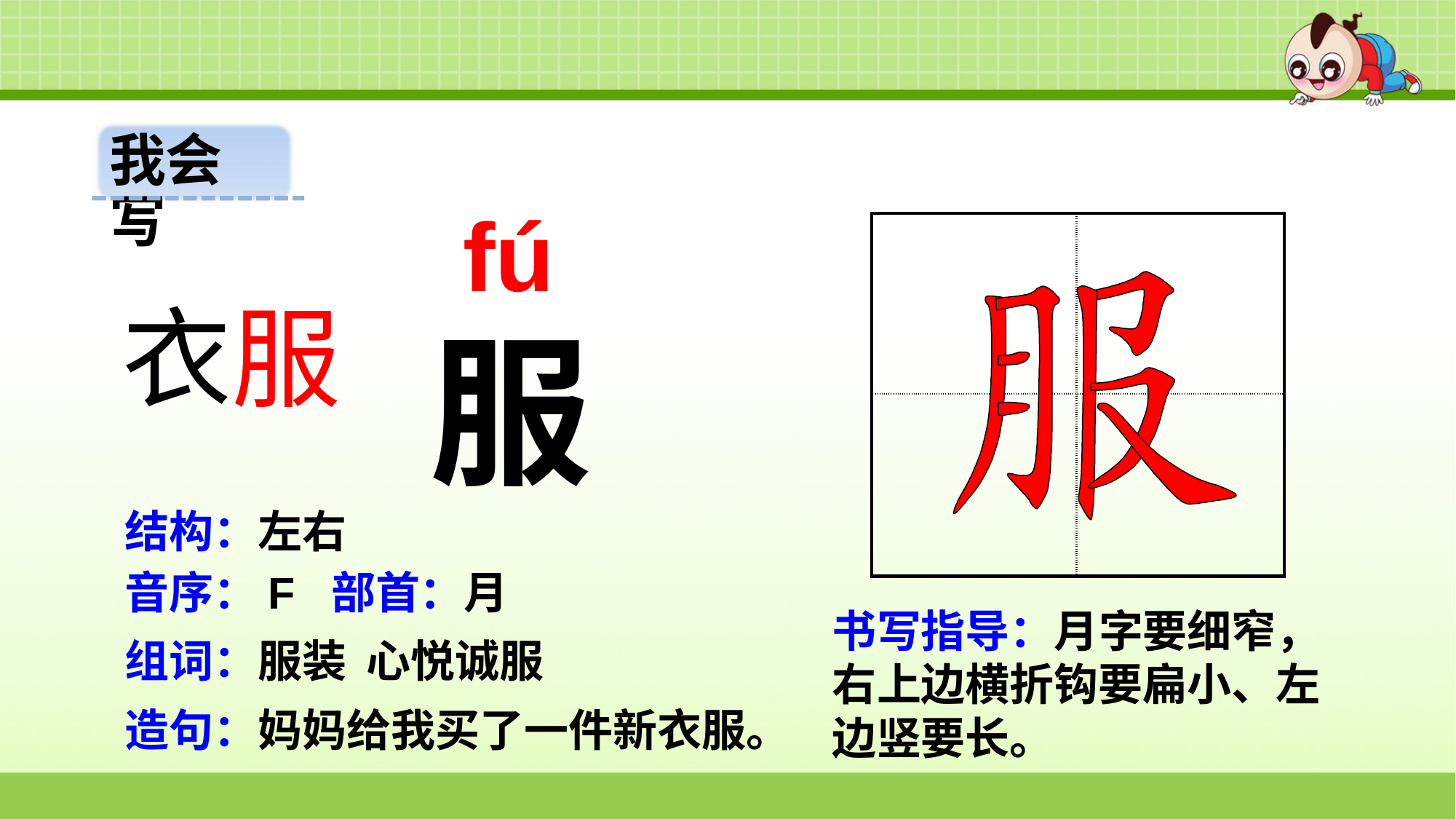

我会写

fú
|  |  |
| --- | --- |
|  |  |

衣服

服

结构：左右
音序：F  部首：月
书写指导：月字要细窄，右上边横折钩要扁小、左边竖要长。
组词：服装  心悦诚服
造句：妈妈给我买了一件新衣服。